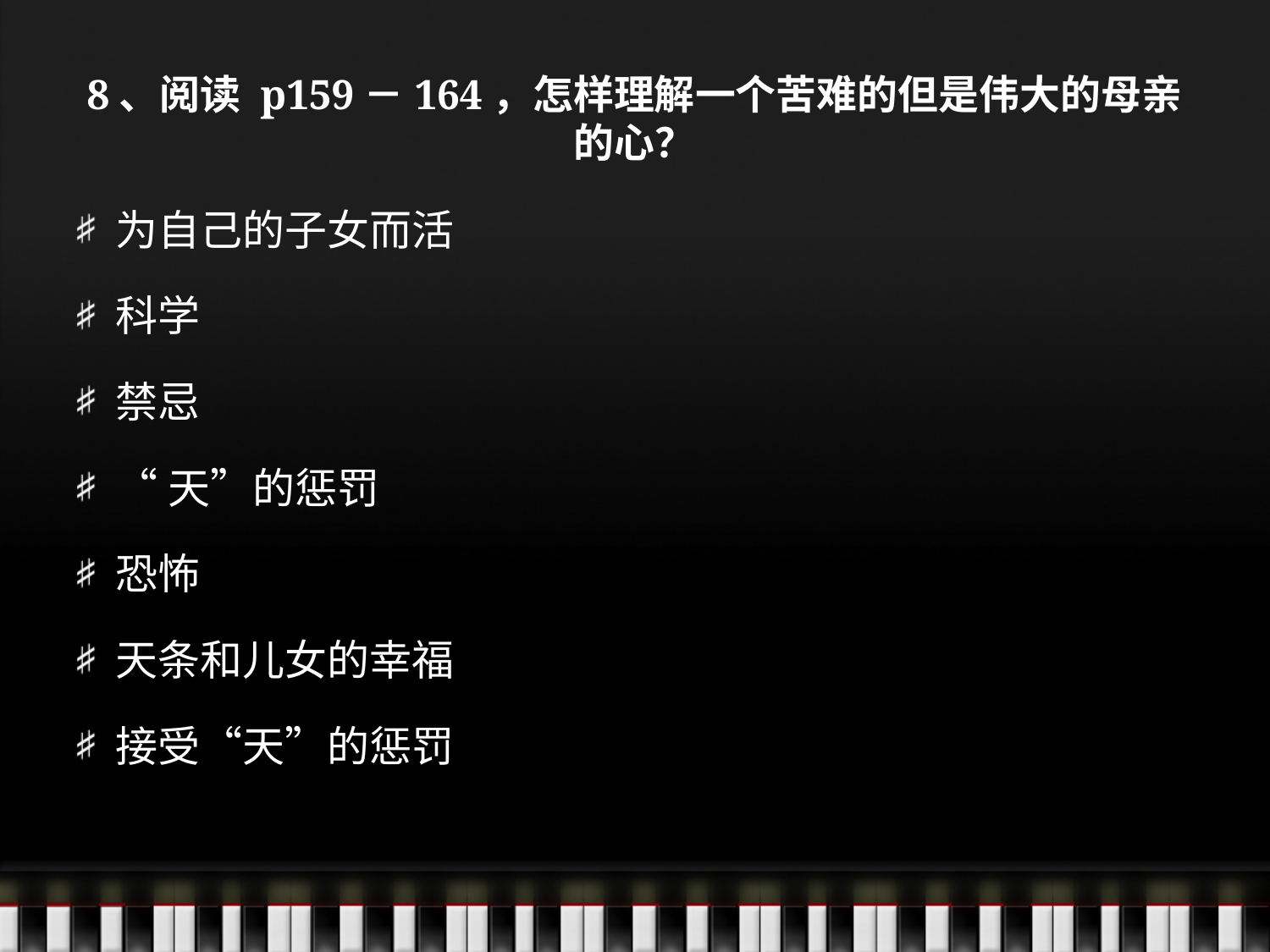

# 8、阅读 p159－164，怎样理解一个苦难的但是伟大的母亲的心？
为自己的子女而活
科学
禁忌
“天”的惩罚
恐怖
天条和儿女的幸福
接受“天”的惩罚